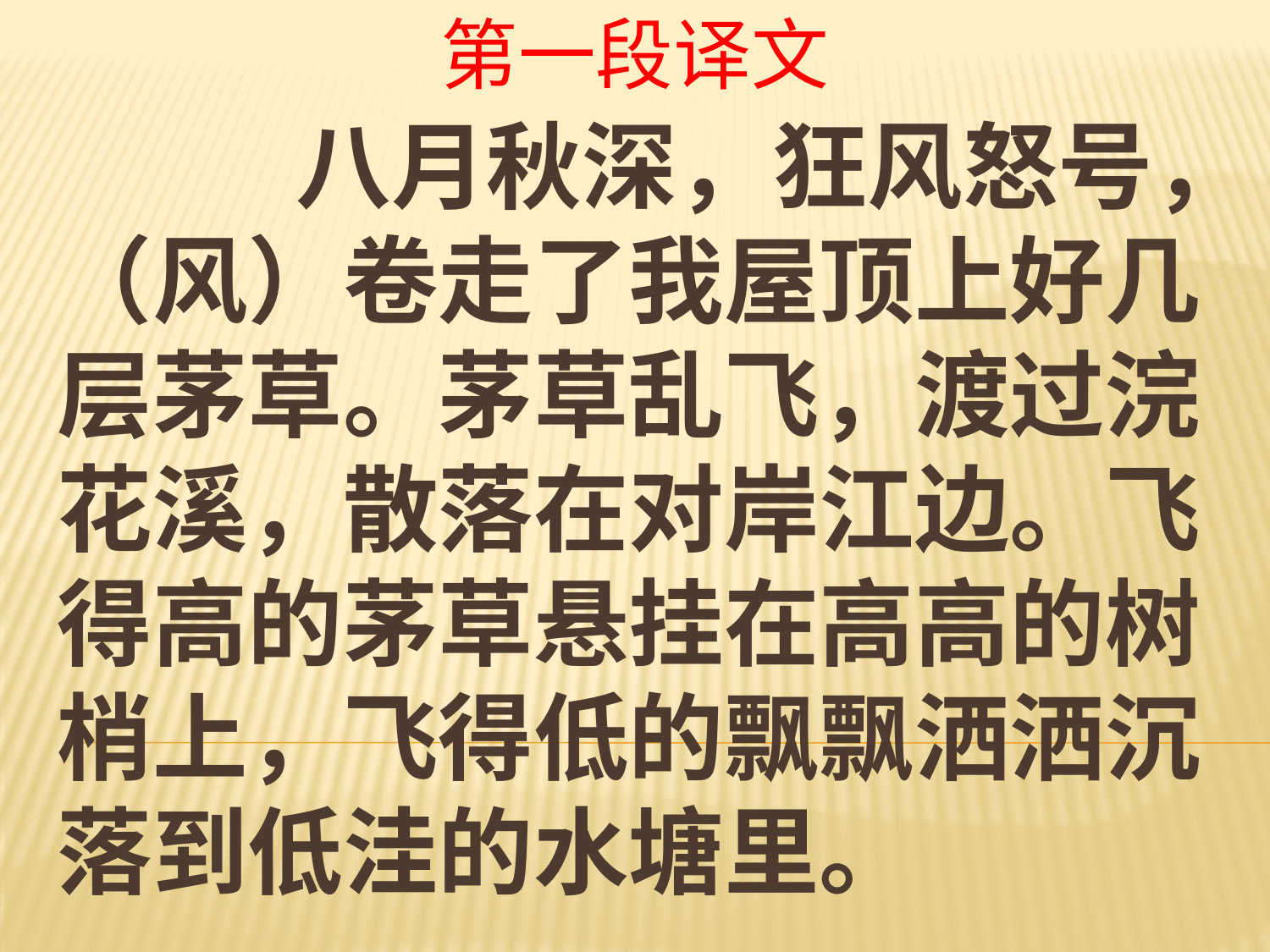

第一段译文
# 八月秋深，狂风怒号，（风）卷走了我屋顶上好几层茅草。茅草乱飞，渡过浣花溪，散落在对岸江边。飞得高的茅草悬挂在高高的树梢上，飞得低的飘飘洒洒沉落到低洼的水塘里。